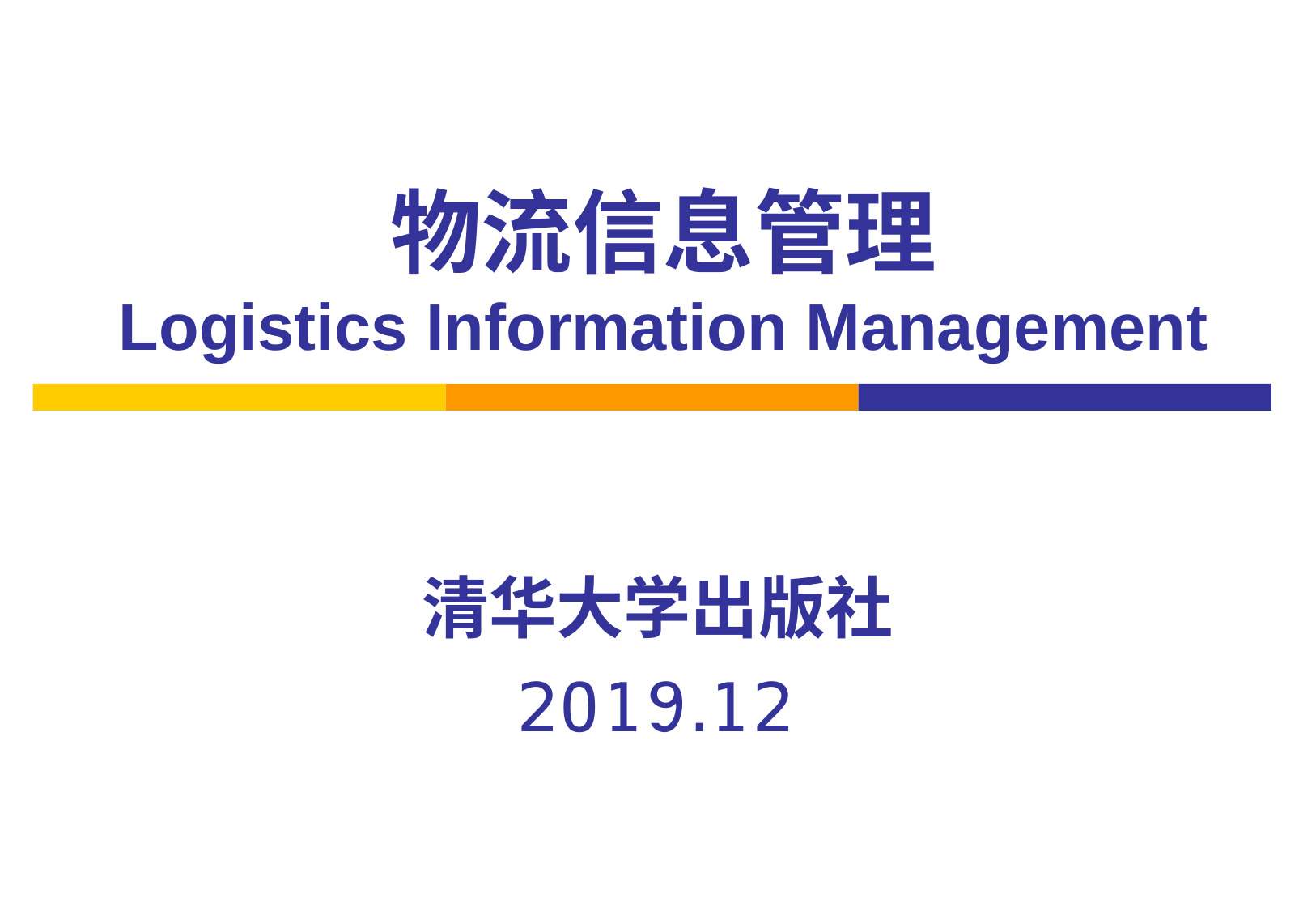

# 物流信息管理 Logistics Information Management
清华大学出版社
2019.12